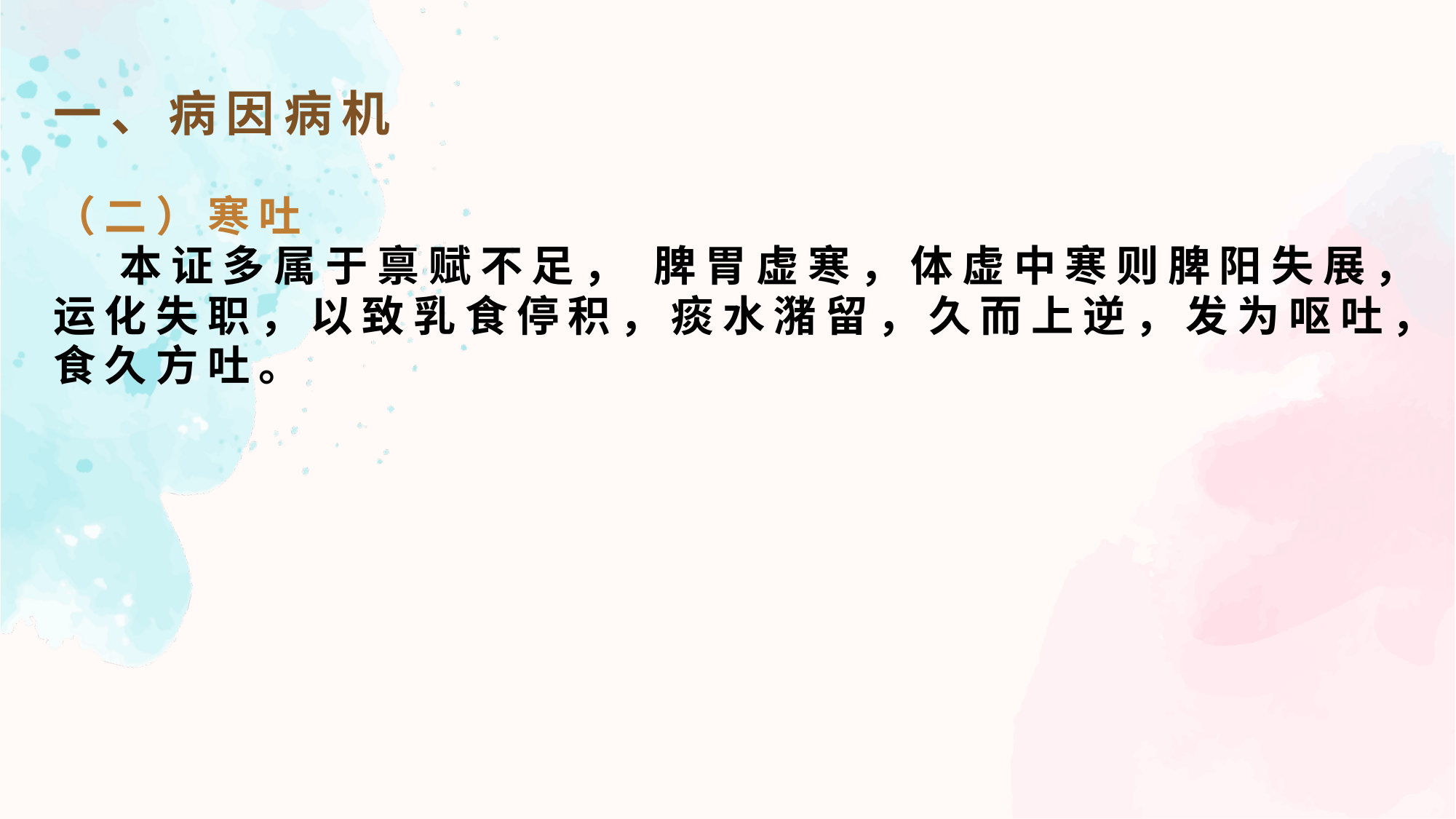

一、病因病机

（二）寒吐
   本证多属于禀赋不足， 脾胃虚寒，体虚中寒则脾阳失展，运化失职，以致乳食停积，痰水潴留，久而上逆，发为呕吐，食久方吐。